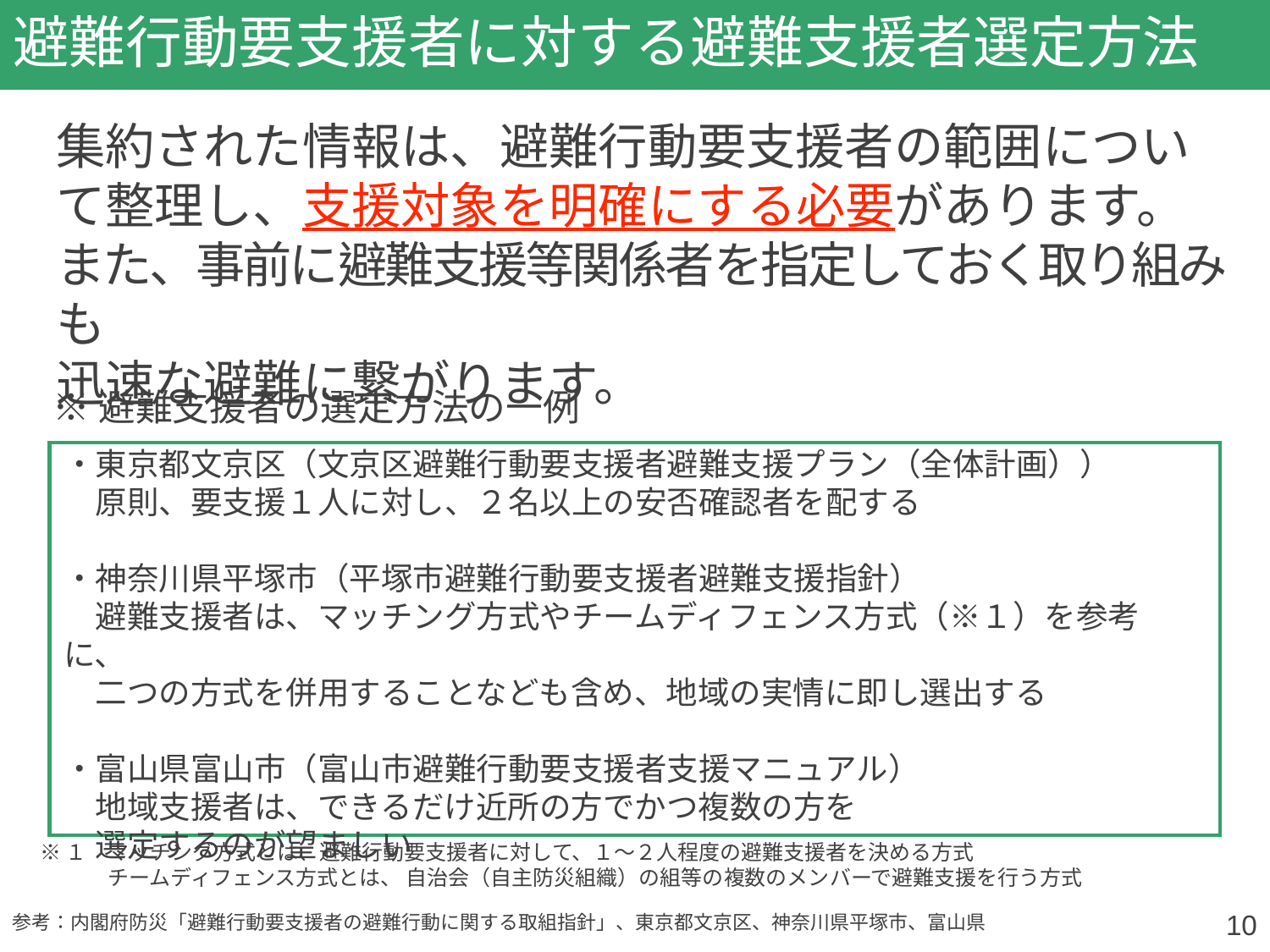

# 避難行動要支援者に対する避難支援者選定方法
集約された情報は、避難行動要支援者の範囲について整理し、支援対象を明確にする必要があります。
また、事前に避難支援等関係者を指定しておく取り組みも
迅速な避難に繋がります。

※避難支援者の選定方法の一例
・東京都文京区（文京区避難行動要支援者避難支援プラン（全体計画））
　原則、要支援１人に対し、２名以上の安否確認者を配する

・神奈川県平塚市（平塚市避難行動要支援者避難支援指針）
　避難支援者は、マッチング方式やチームディフェンス方式（※１）を参考に、
　二つの方式を併用することなども含め、地域の実情に即し選出する

・富山県富山市（富山市避難行動要支援者支援マニュアル）
　地域支援者は、できるだけ近所の方でかつ複数の方を
　選定するのが望ましい

※１　マッチング方式とは、避難行動要支援者に対して、１～２人程度の避難支援者を決める方式
　　　 チームディフェンス方式とは、 自治会（自主防災組織）の組等の複数のメンバーで避難支援を行う方式
10
参考：内閣府防災「避難行動要支援者の避難行動に関する取組指針」、東京都文京区、神奈川県平塚市、富山県